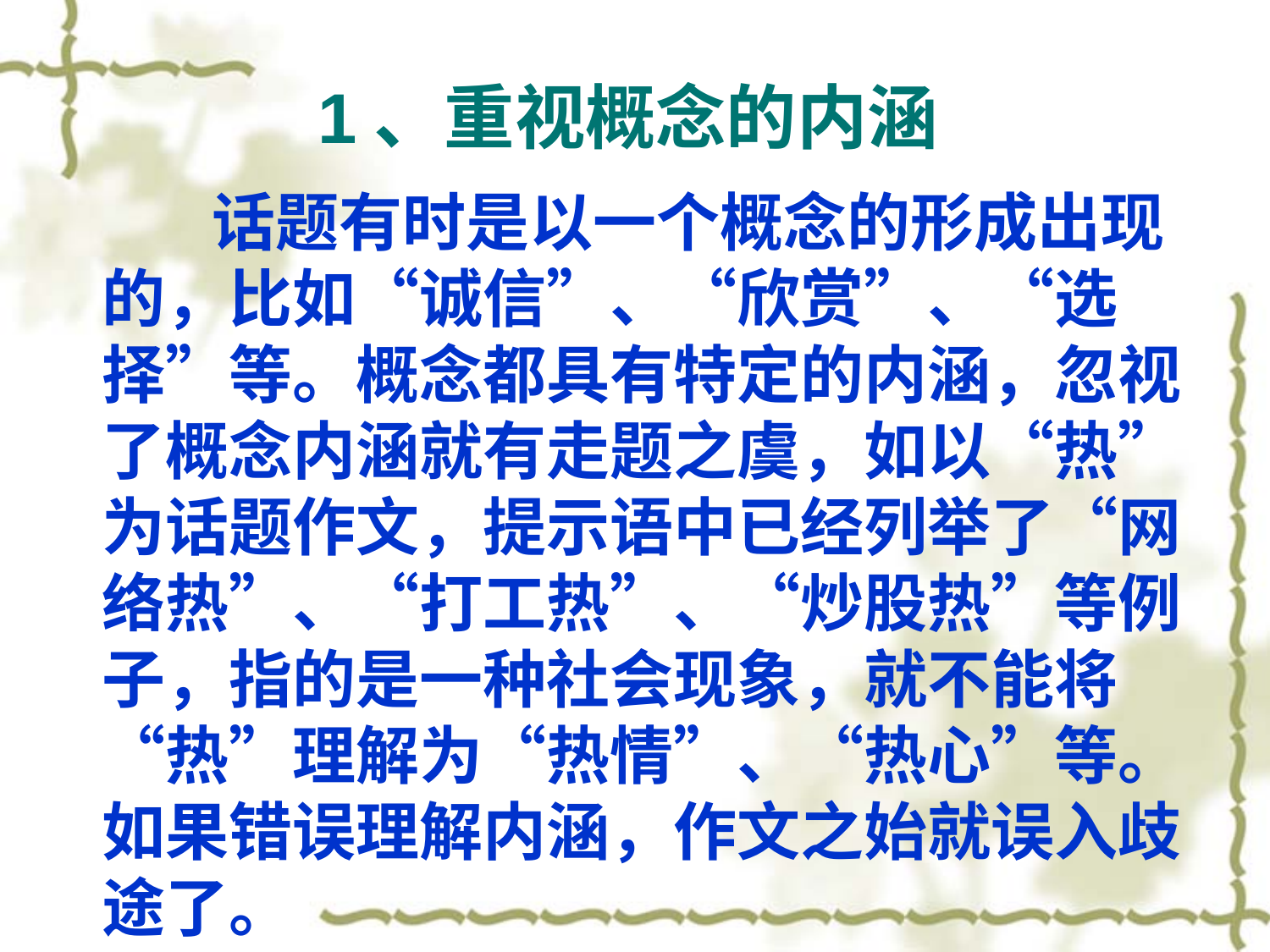

# 1、重视概念的内涵
             话题有时是以一个概念的形成出现的，比如“诚信”、“欣赏”、“选择”等。概念都具有特定的内涵，忽视了概念内涵就有走题之虞，如以“热”为话题作文，提示语中已经列举了“网络热”、“打工热”、“炒股热”等例子，指的是一种社会现象，就不能将“热”理解为“热情”、“热心”等。如果错误理解内涵，作文之始就误入歧途了。
191